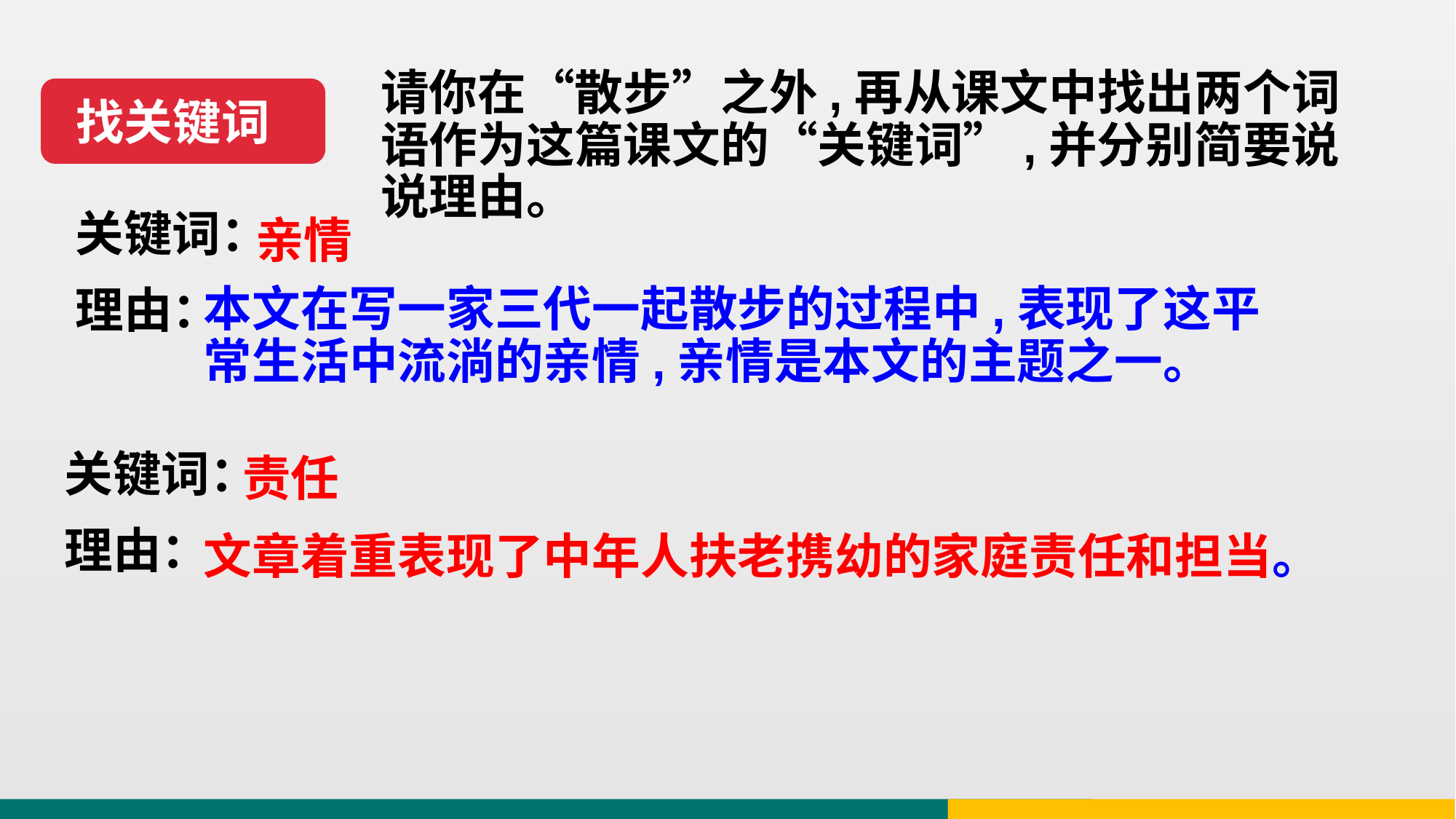

请你在“散步”之外,再从课文中找出两个词语作为这篇课文的“关键词”,并分别简要说说理由。

找关键词
关键词：
理由：
亲情
本文在写一家三代一起散步的过程中,表现了这平常生活中流淌的亲情,亲情是本文的主题之一。
责任
关键词：
理由：
文章着重表现了中年人扶老携幼的家庭责任和担当。